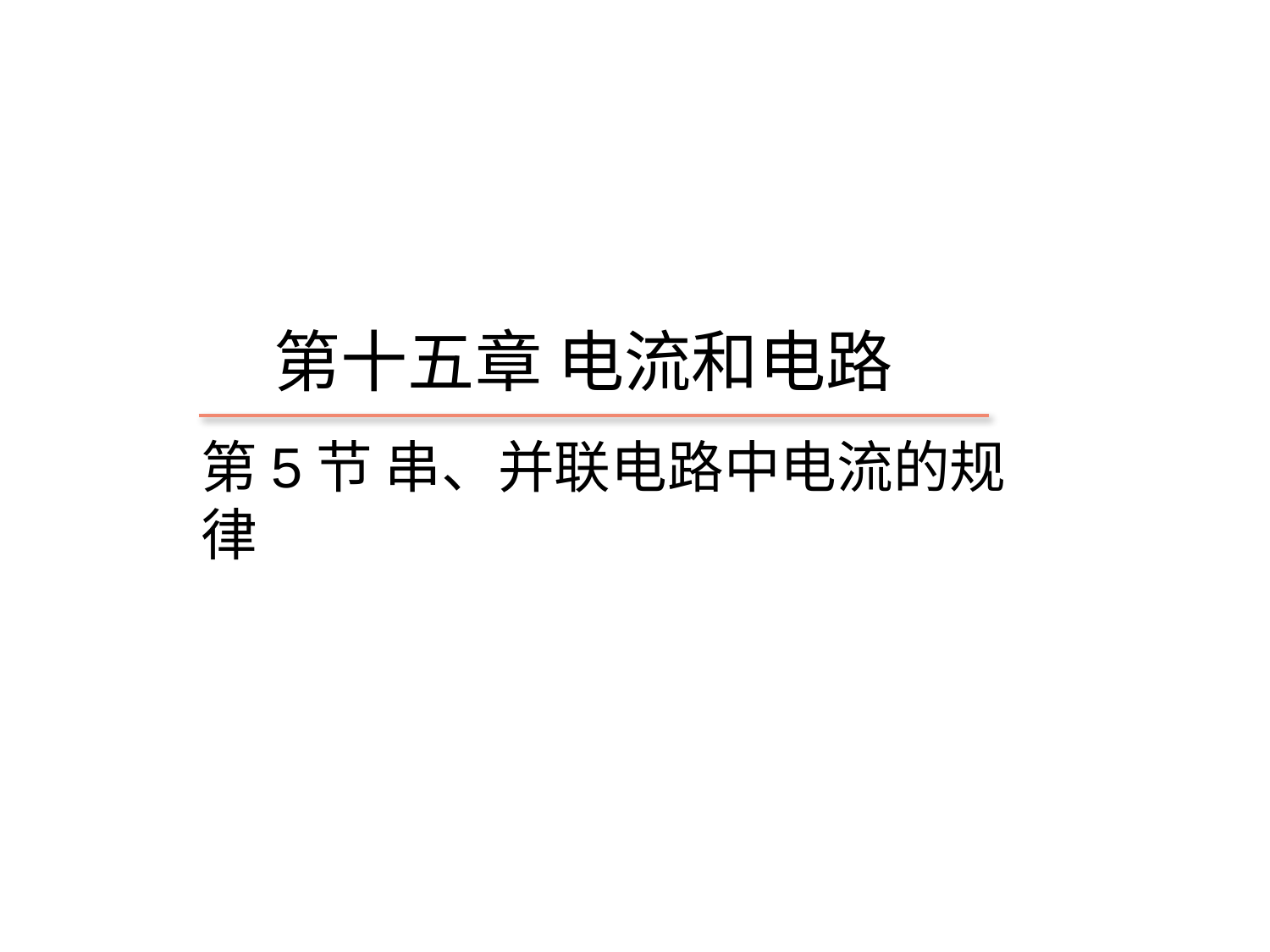

￭九年级 物理 上册 人教版
第十五章 电流和电路
第5节 串、并联电路中电流的规律